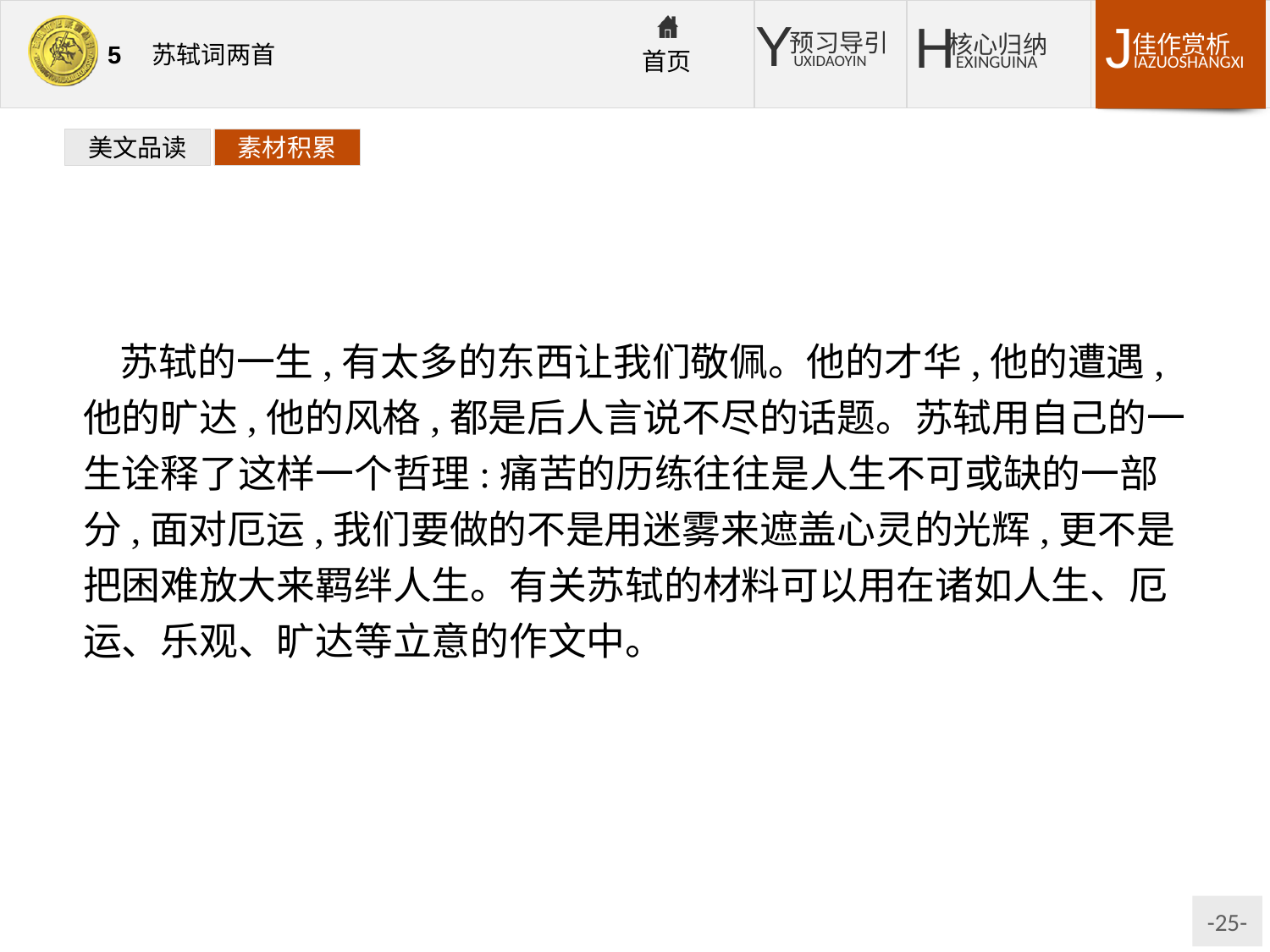

美文品读
素材积累
苏轼的一生,有太多的东西让我们敬佩。他的才华,他的遭遇,他的旷达,他的风格,都是后人言说不尽的话题。苏轼用自己的一生诠释了这样一个哲理:痛苦的历练往往是人生不可或缺的一部分,面对厄运,我们要做的不是用迷雾来遮盖心灵的光辉,更不是把困难放大来羁绊人生。有关苏轼的材料可以用在诸如人生、厄运、乐观、旷达等立意的作文中。